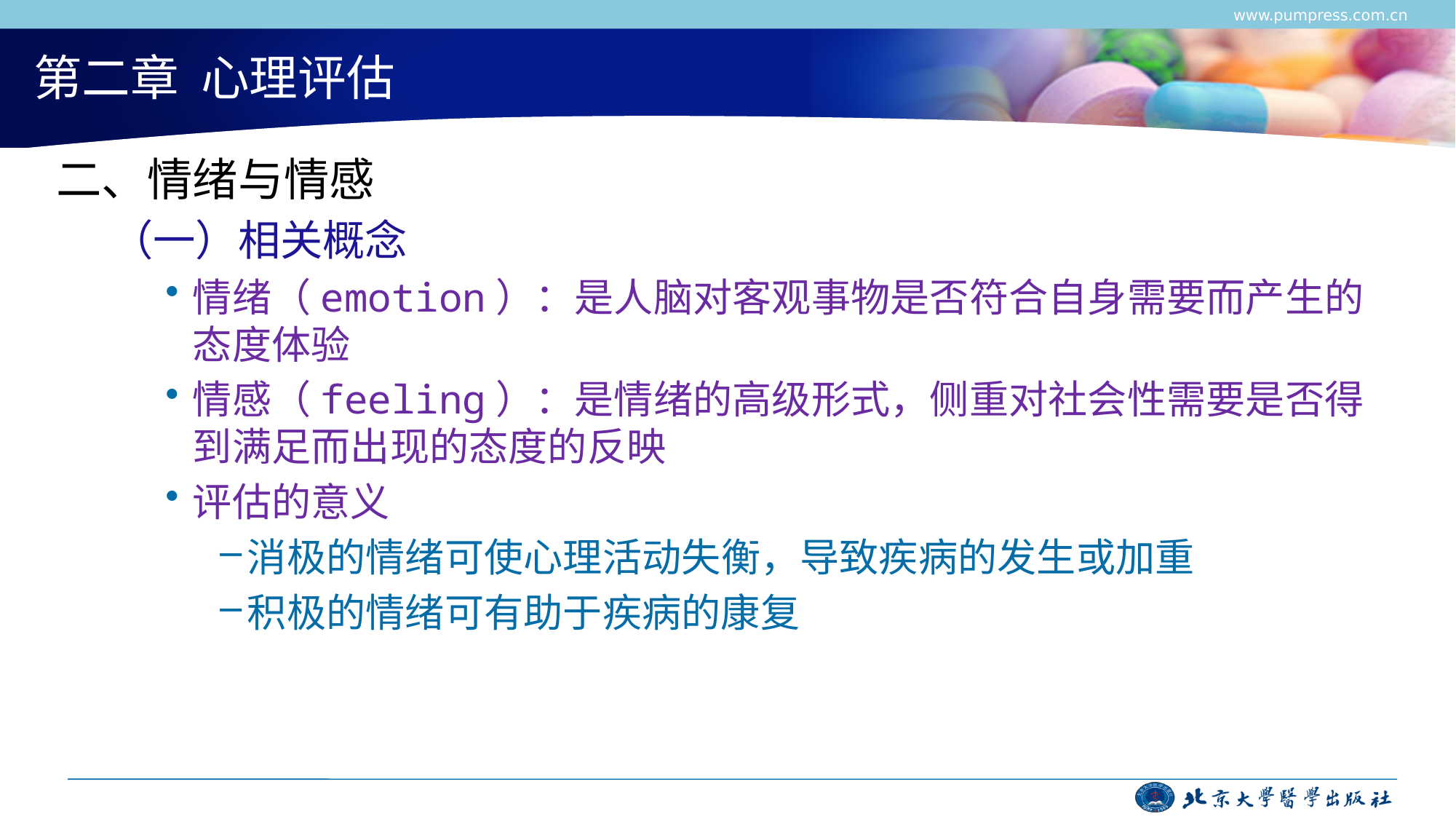

www.pumpress.com.cn
# 第二章  心理评估
二、情绪与情感
（一）相关概念
情绪（emotion）：是人脑对客观事物是否符合自身需要而产生的态度体验
情感（feeling）：是情绪的高级形式，侧重对社会性需要是否得到满足而出现的态度的反映
评估的意义
消极的情绪可使心理活动失衡，导致疾病的发生或加重
积极的情绪可有助于疾病的康复